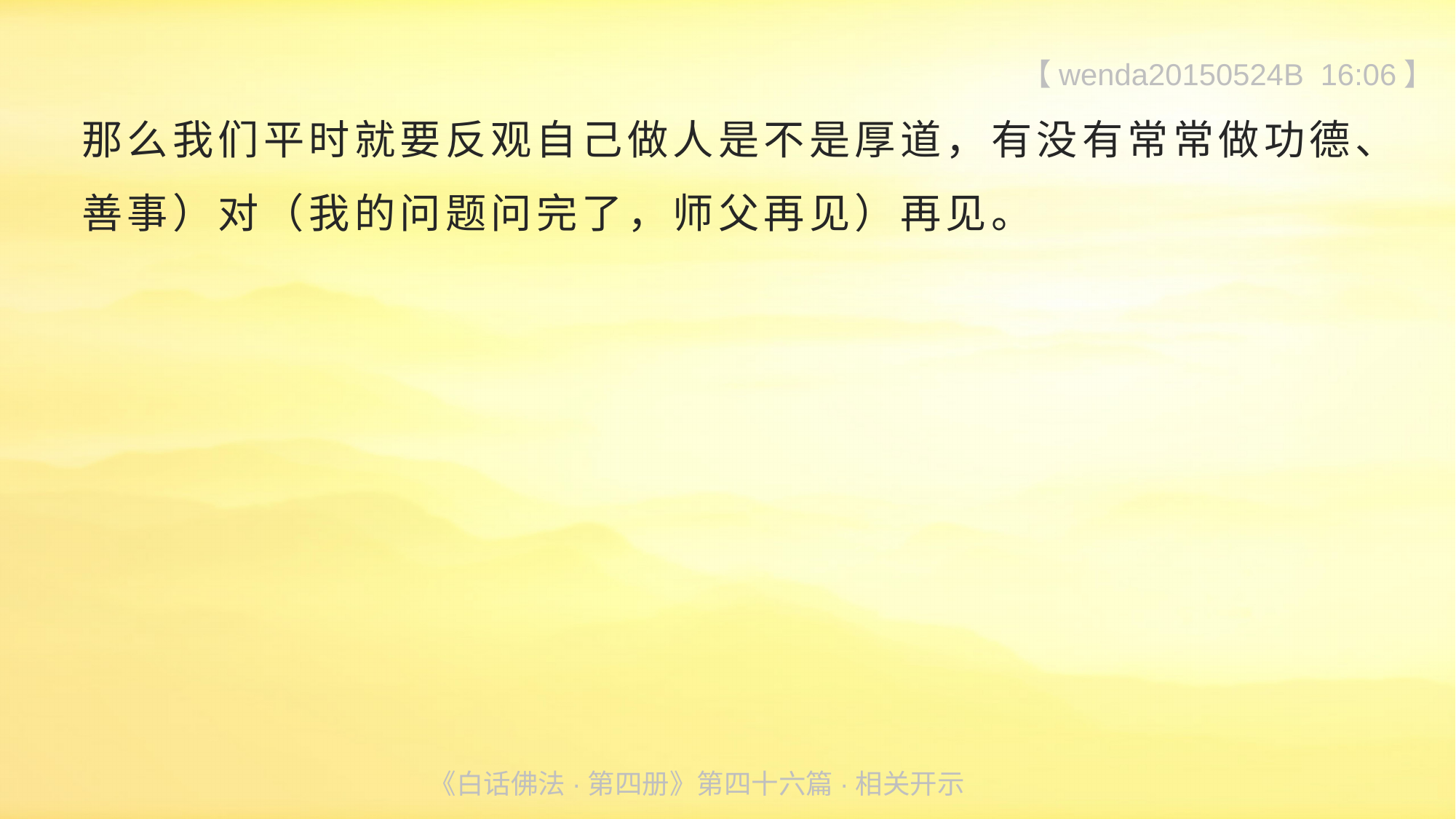

【wenda20150524B  16:06】
那么我们平时就要反观自己做人是不是厚道，有没有常常做功德、善事）对（我的问题问完了，师父再见）再见。

《白话佛法·第四册》第四十六篇·相关开示